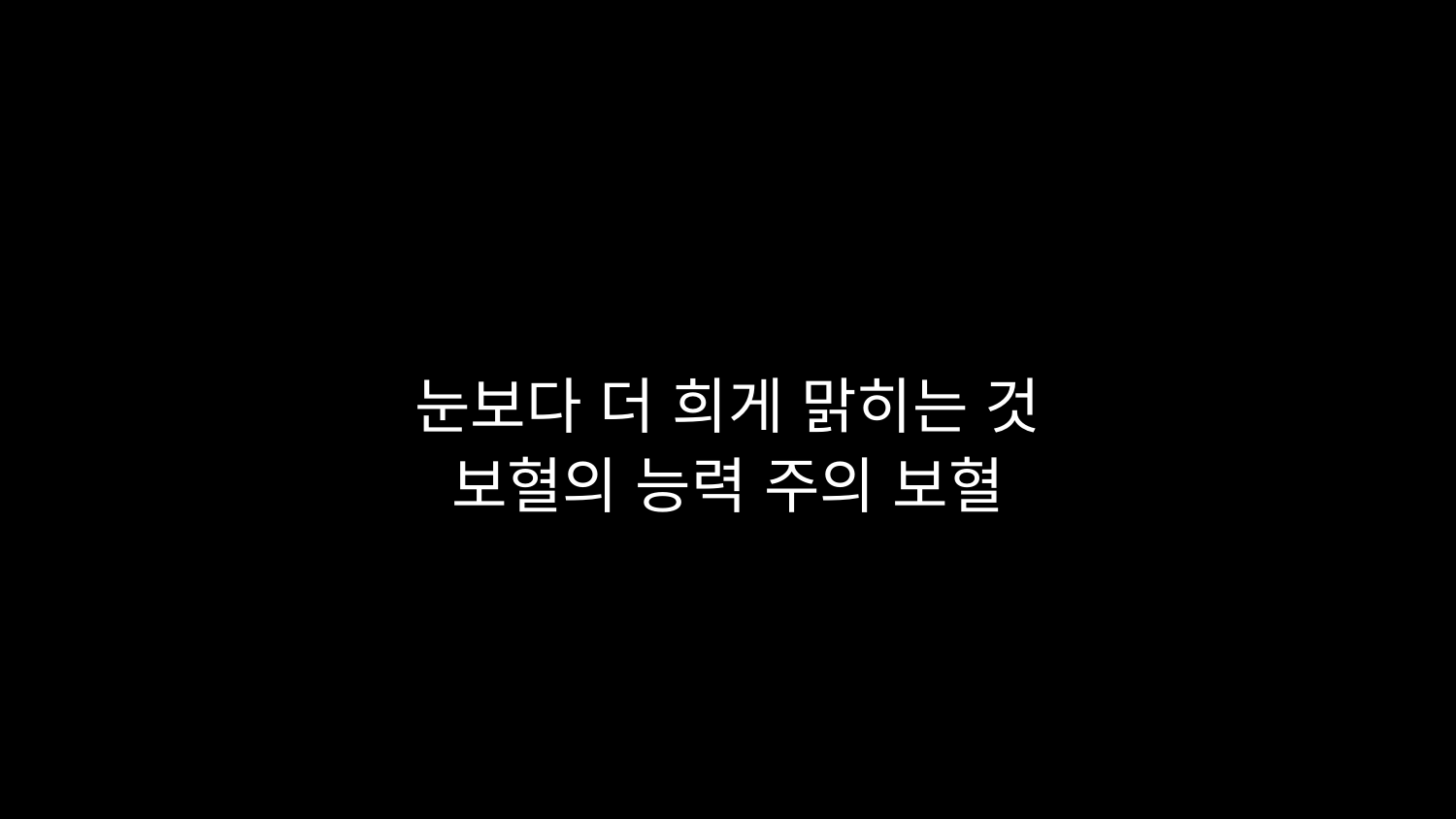

# 눈보다 더 희게 맑히는 것 보혈의 능력 주의 보혈